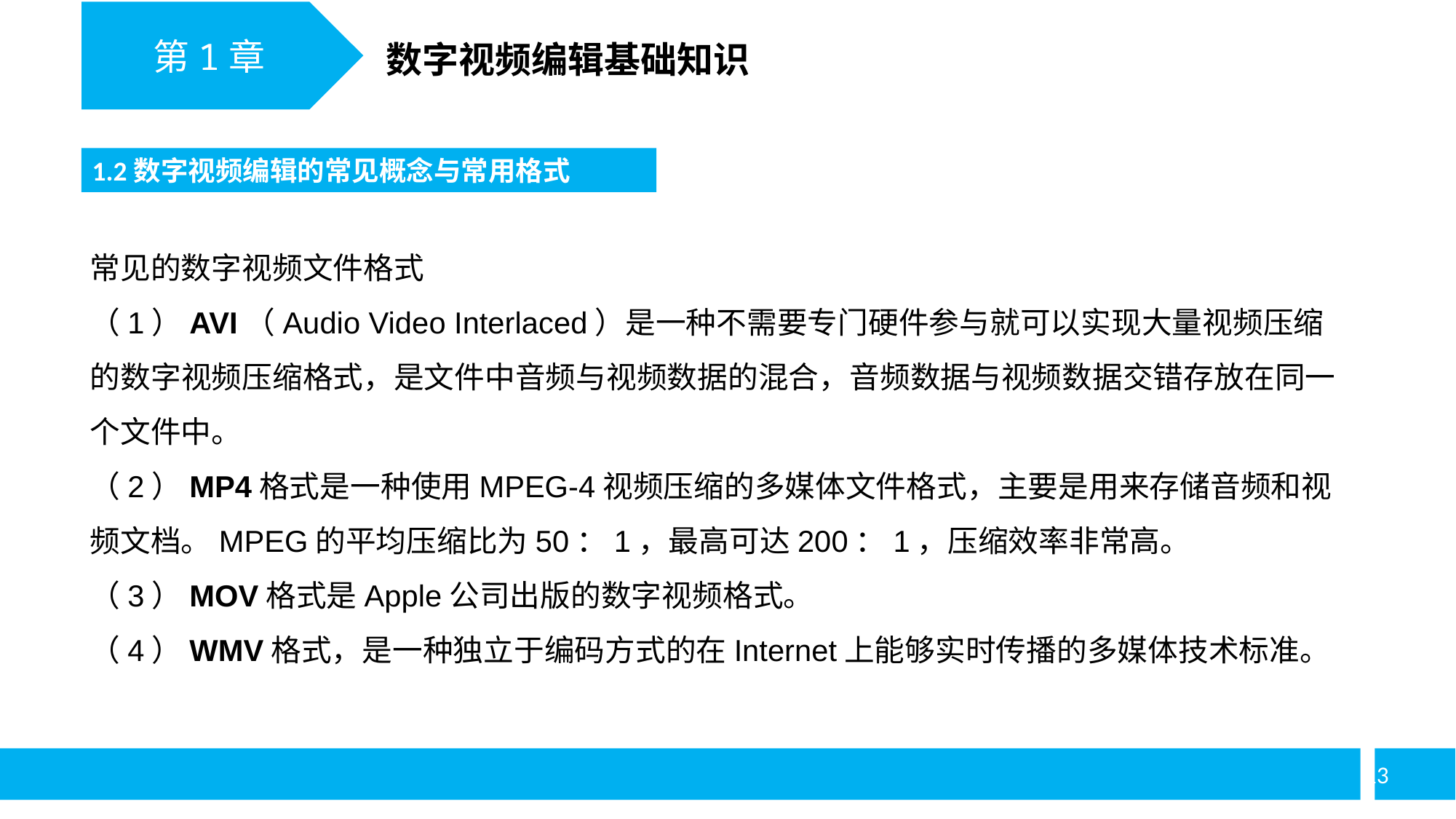

第1章
数字视频编辑基础知识
1.2数字视频编辑的常见概念与常用格式
常见的数字视频文件格式
（1）AVI（Audio Video Interlaced）是一种不需要专门硬件参与就可以实现大量视频压缩的数字视频压缩格式，是文件中音频与视频数据的混合，音频数据与视频数据交错存放在同一个文件中。
（2）MP4格式是一种使用MPEG-4视频压缩的多媒体文件格式，主要是用来存储音频和视频文档。MPEG的平均压缩比为50：1，最高可达200：1，压缩效率非常高。
（3）MOV格式是Apple公司出版的数字视频格式。
（4）WMV格式，是一种独立于编码方式的在Internet上能够实时传播的多媒体技术标准。